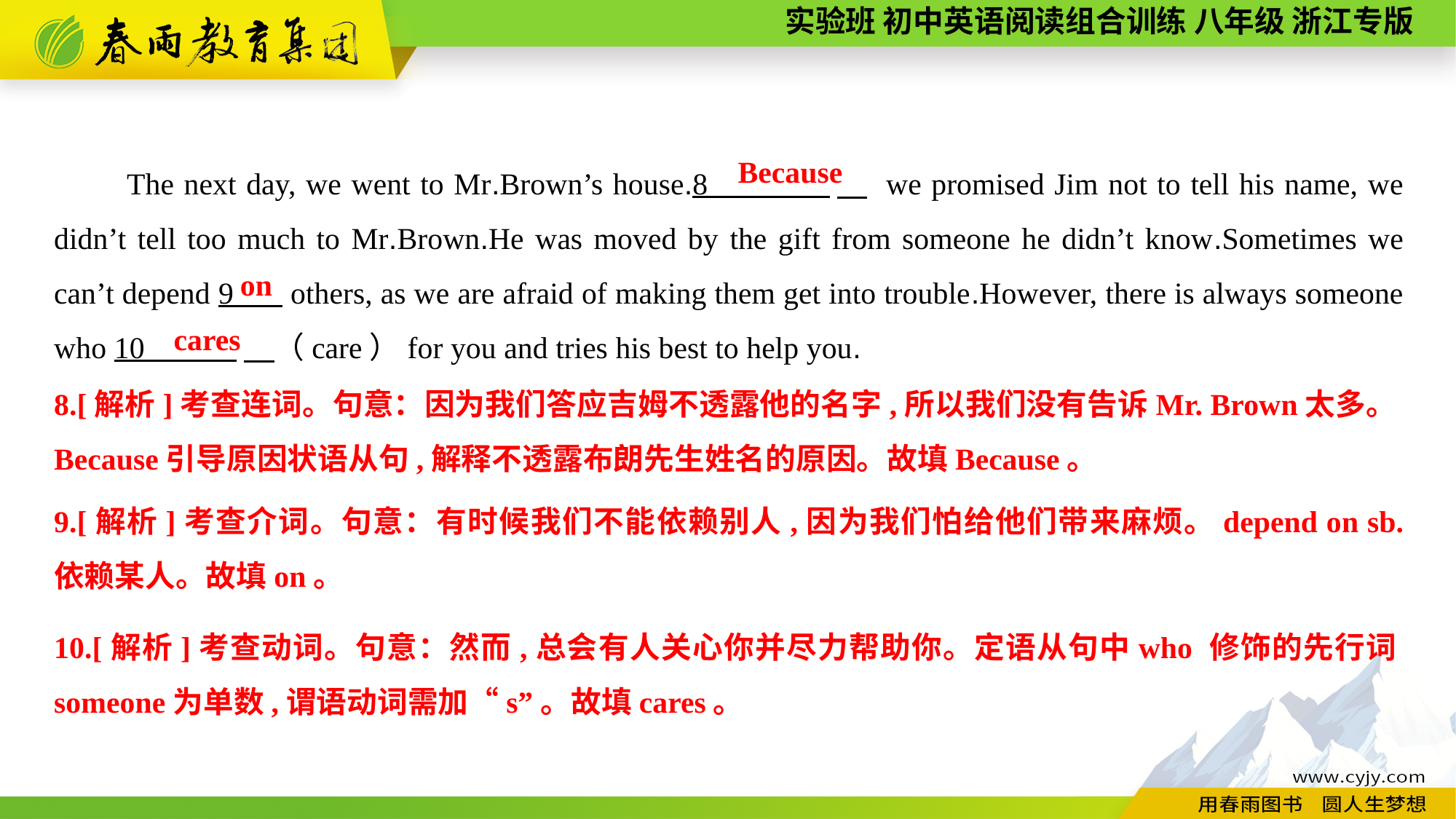

The next day, we went to Mr.Brown’s house.8            　 we promised Jim not to tell his name, we didn’t tell too much to Mr.Brown.He was moved by the gift from someone he didn’t know.Sometimes we can’t depend 9       others, as we are afraid of making them get into trouble.However, there is always someone who 10            　（care）for you and tries his best to help you.
Because
on
cares
8.[解析]考查连词。句意：因为我们答应吉姆不透露他的名字,所以我们没有告诉Mr. Brown太多。Because引导原因状语从句,解释不透露布朗先生姓名的原因。故填Because。
9.[解析]考查介词。句意：有时候我们不能依赖别人,因为我们怕给他们带来麻烦。depend on sb. 依赖某人。故填on。
10.[解析]考查动词。句意：然而,总会有人关心你并尽力帮助你。定语从句中who 修饰的先行词someone为单数,谓语动词需加“s”。故填cares。